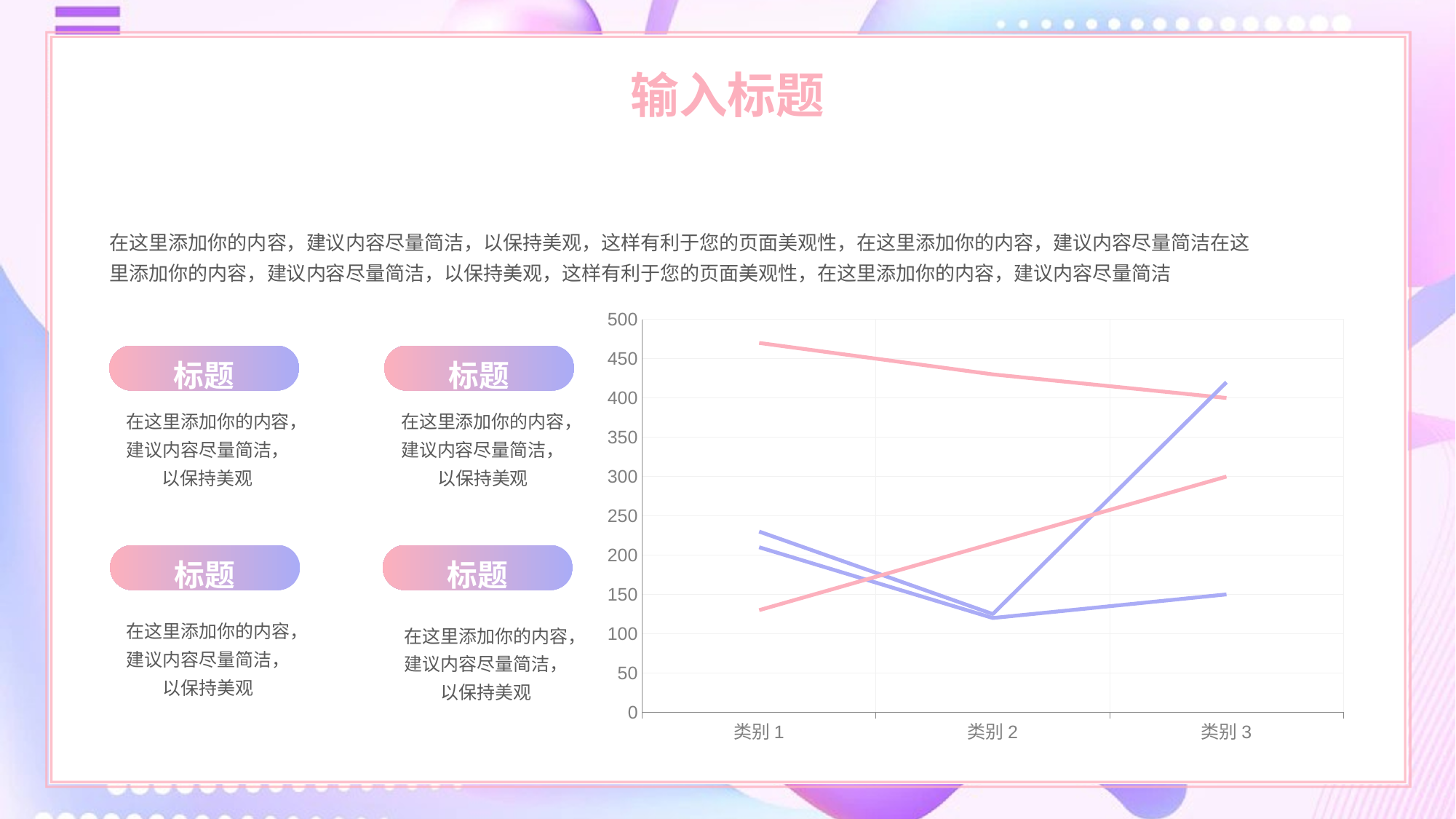

输入标题
在这里添加你的内容，建议内容尽量简洁，以保持美观，这样有利于您的页面美观性，在这里添加你的内容，建议内容尽量简洁在这里添加你的内容，建议内容尽量简洁，以保持美观，这样有利于您的页面美观性，在这里添加你的内容，建议内容尽量简洁

### Chart

| Category | Data 1 | Data 2 |  Data 3 | Data 4 |
|---|---|---|---|---|
| 类别1 | 210.0 | 470.0 | 230.0 | 130.0 |
| 类别2 | 120.0 | 430.0 | 125.0 | 215.0 |
| 类别3 | 150.0 | 400.0 | 420.0 | 300.0 |
标题
标题
在这里添加你的内容，建议内容尽量简洁，以保持美观
在这里添加你的内容，建议内容尽量简洁，以保持美观

标题
标题
在这里添加你的内容，建议内容尽量简洁，以保持美观
在这里添加你的内容，建议内容尽量简洁，以保持美观